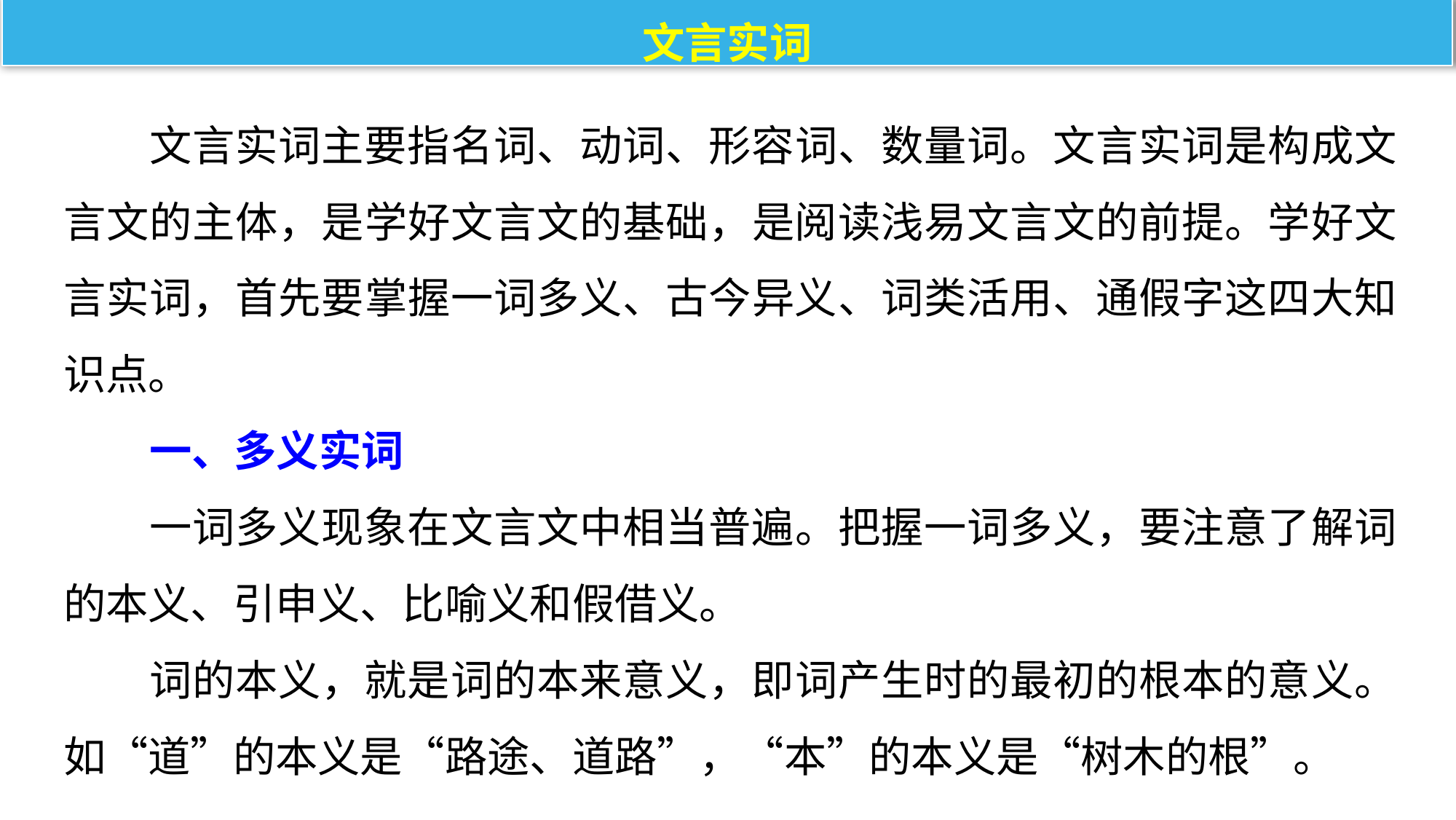

文言实词
文言实词主要指名词、动词、形容词、数量词。文言实词是构成文言文的主体，是学好文言文的基础，是阅读浅易文言文的前提。学好文言实词，首先要掌握一词多义、古今异义、词类活用、通假字这四大知识点。
一、多义实词
一词多义现象在文言文中相当普遍。把握一词多义，要注意了解词的本义、引申义、比喻义和假借义。
词的本义，就是词的本来意义，即词产生时的最初的根本的意义。如“道”的本义是“路途、道路”，“本”的本义是“树木的根”。